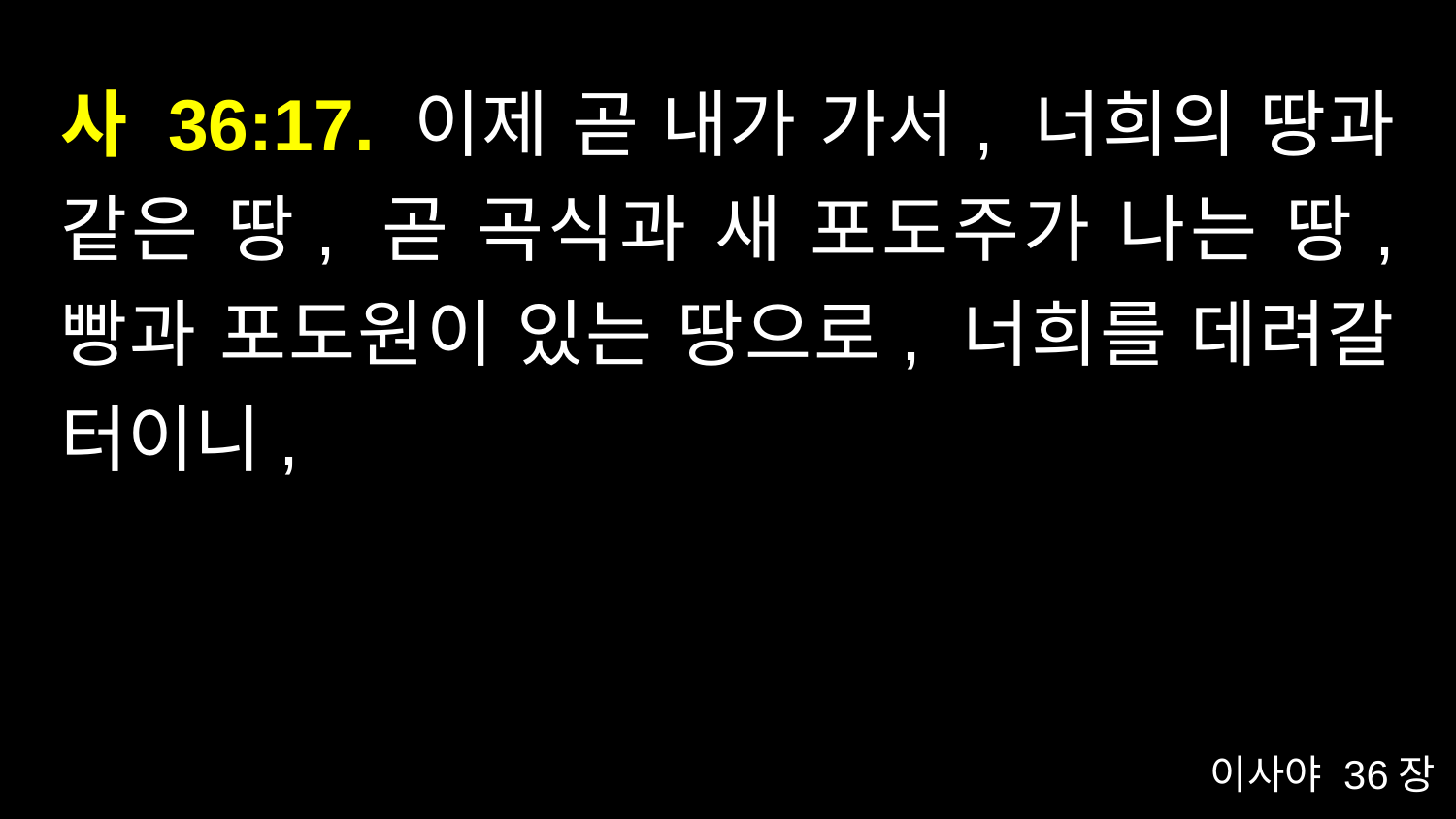

# 사 36:17. 이제 곧 내가 가서, 너희의 땅과 같은 땅, 곧 곡식과 새 포도주가 나는 땅, 빵과 포도원이 있는 땅으로, 너희를 데려갈 터이니,
이사야 36장